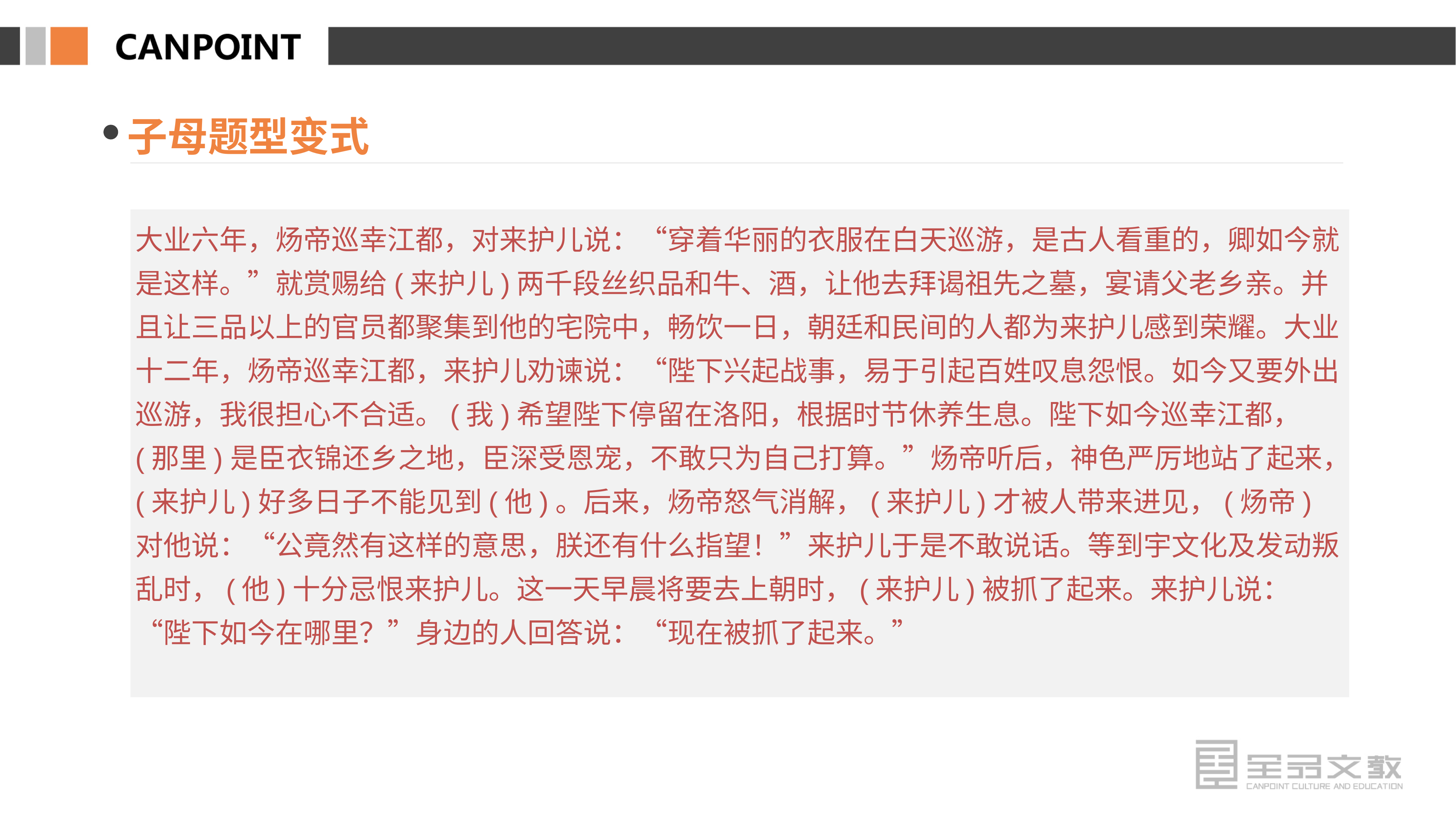

子母题型变式

大业六年，炀帝巡幸江都，对来护儿说：“穿着华丽的衣服在白天巡游，是古人看重的，卿如今就是这样。”就赏赐给(来护儿)两千段丝织品和牛、酒，让他去拜谒祖先之墓，宴请父老乡亲。并且让三品以上的官员都聚集到他的宅院中，畅饮一日，朝廷和民间的人都为来护儿感到荣耀。大业十二年，炀帝巡幸江都，来护儿劝谏说：“陛下兴起战事，易于引起百姓叹息怨恨。如今又要外出巡游，我很担心不合适。(我)希望陛下停留在洛阳，根据时节休养生息。陛下如今巡幸江都，(那里)是臣衣锦还乡之地，臣深受恩宠，不敢只为自己打算。”炀帝听后，神色严厉地站了起来，(来护儿)好多日子不能见到(他)。后来，炀帝怒气消解，(来护儿)才被人带来进见，(炀帝)对他说：“公竟然有这样的意思，朕还有什么指望！”来护儿于是不敢说话。等到宇文化及发动叛乱时，(他)十分忌恨来护儿。这一天早晨将要去上朝时，(来护儿)被抓了起来。来护儿说：“陛下如今在哪里？”身边的人回答说：“现在被抓了起来。”